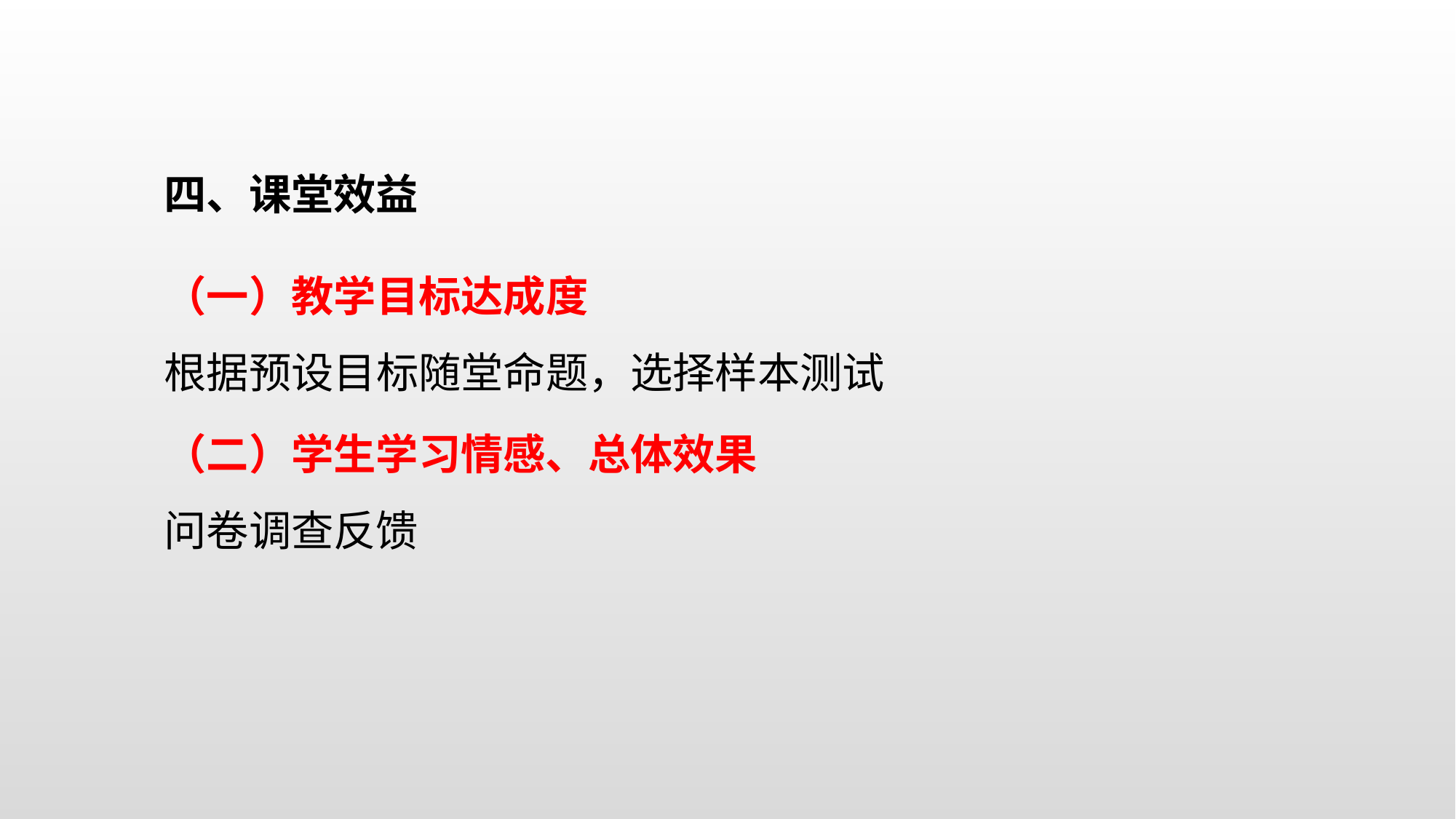

四、课堂效益
（一）教学目标达成度
根据预设目标随堂命题，选择样本测试
（二）学生学习情感、总体效果
问卷调查反馈